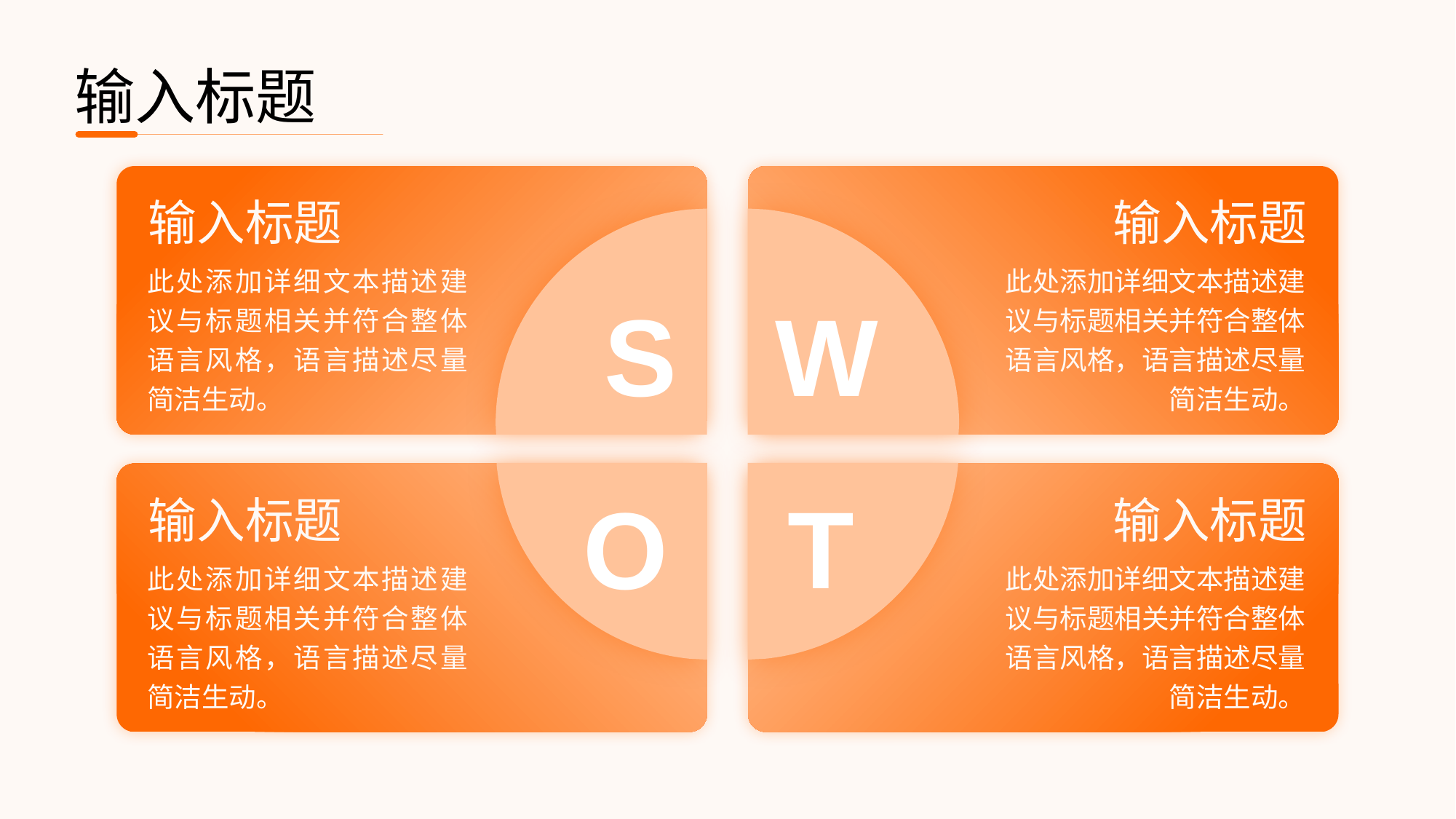

输入标题

输入标题

S
此处添加详细文本描述建议与标题相关并符合整体语言风格，语言描述尽量简洁生动。

输入标题

W
此处添加详细文本描述建议与标题相关并符合整体语言风格，语言描述尽量简洁生动。

O

输入标题
此处添加详细文本描述建议与标题相关并符合整体语言风格，语言描述尽量简洁生动。

T

输入标题
此处添加详细文本描述建议与标题相关并符合整体语言风格，语言描述尽量简洁生动。